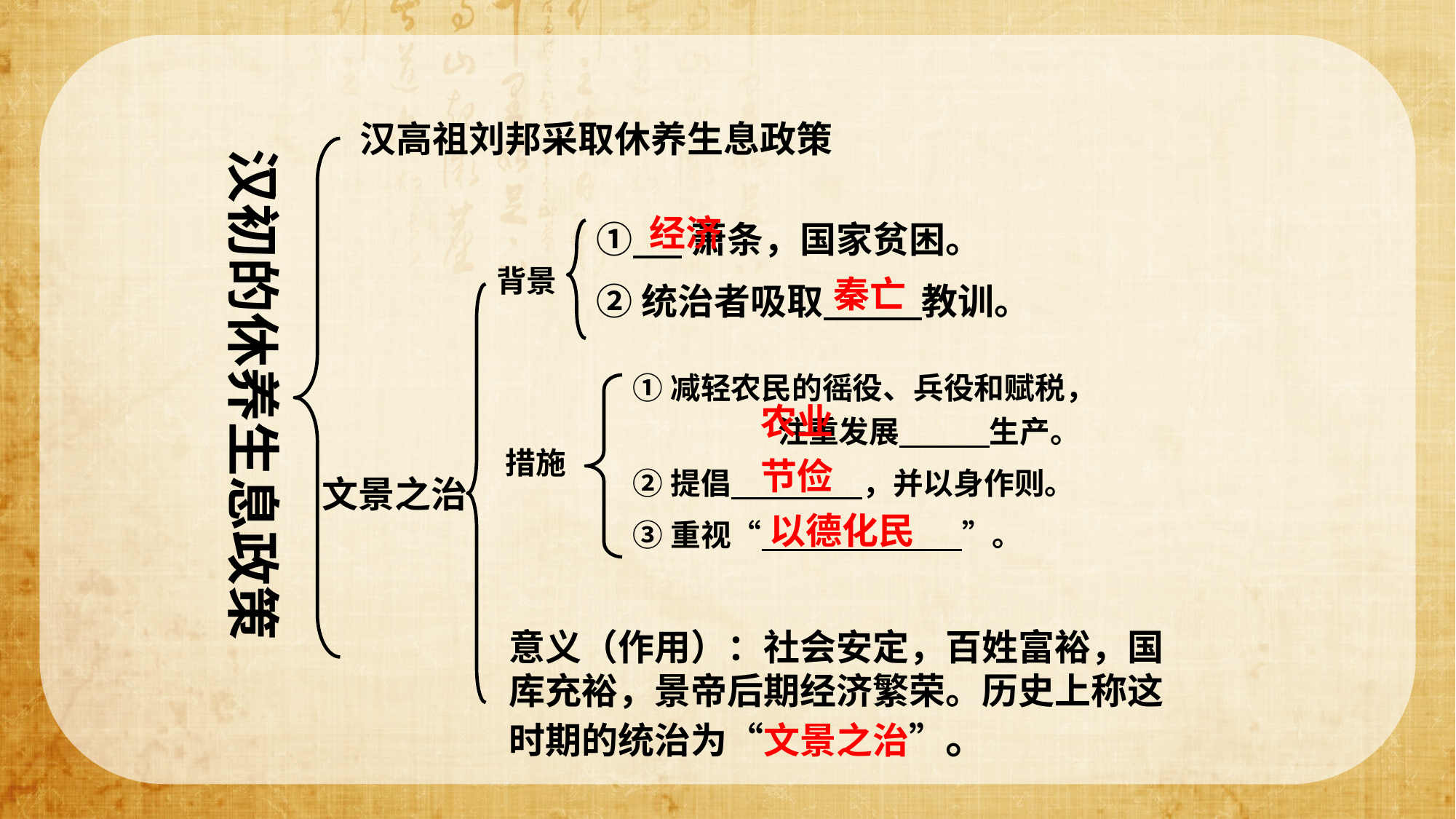

汉高祖刘邦采取休养生息政策
汉初的休养生息政策

经济
①      萧条，国家贫困。
②统治者吸取            教训。

背景
秦亡

①减轻农民的徭役、兵役和赋税，                        注重发展             生产。
②提倡                   ，并以身作则。
③重视“                             ”。

农业
措施
节俭
文景之治
以德化民
意义（作用）：社会安定，百姓富裕，国库充裕，景帝后期经济繁荣。历史上称这时期的统治为“文景之治”。